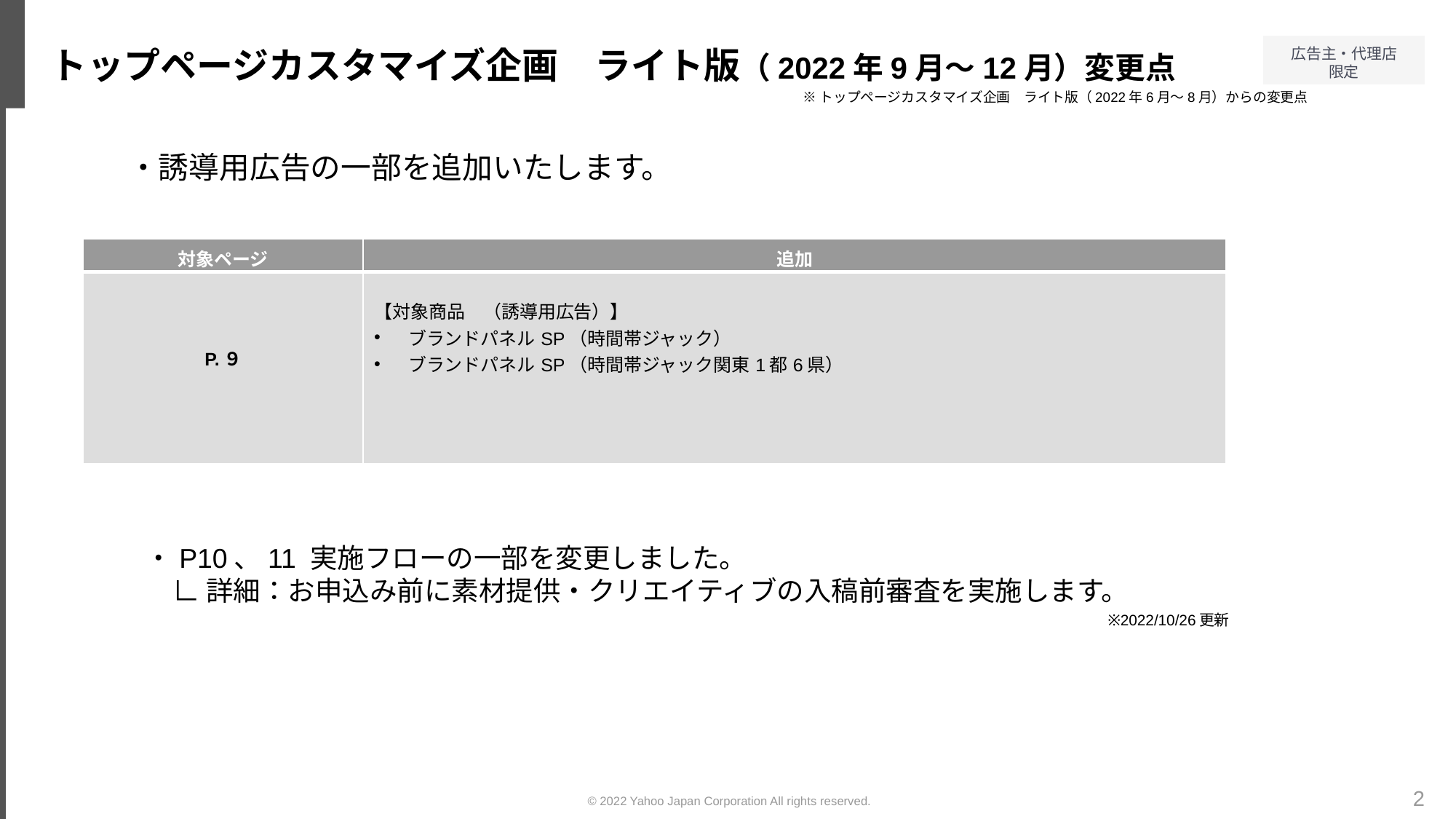

トップページカスタマイズ企画　ライト版（2022年9月～12月）変更点
※トップページカスタマイズ企画　ライト版（2022年6月～8月）からの変更点
・誘導用広告の一部を追加いたします。

| 対象ページ | 追加 |
| --- | --- |
| P.９ | 【対象商品　（誘導用広告）】 ブランドパネルSP（時間帯ジャック） ブランドパネルSP（時間帯ジャック関東1都6県） |
・P10、11 実施フローの一部を変更しました。
　∟ 詳細：お申込み前に素材提供・クリエイティブの入稿前審査を実施します。
※2022/10/26更新
2